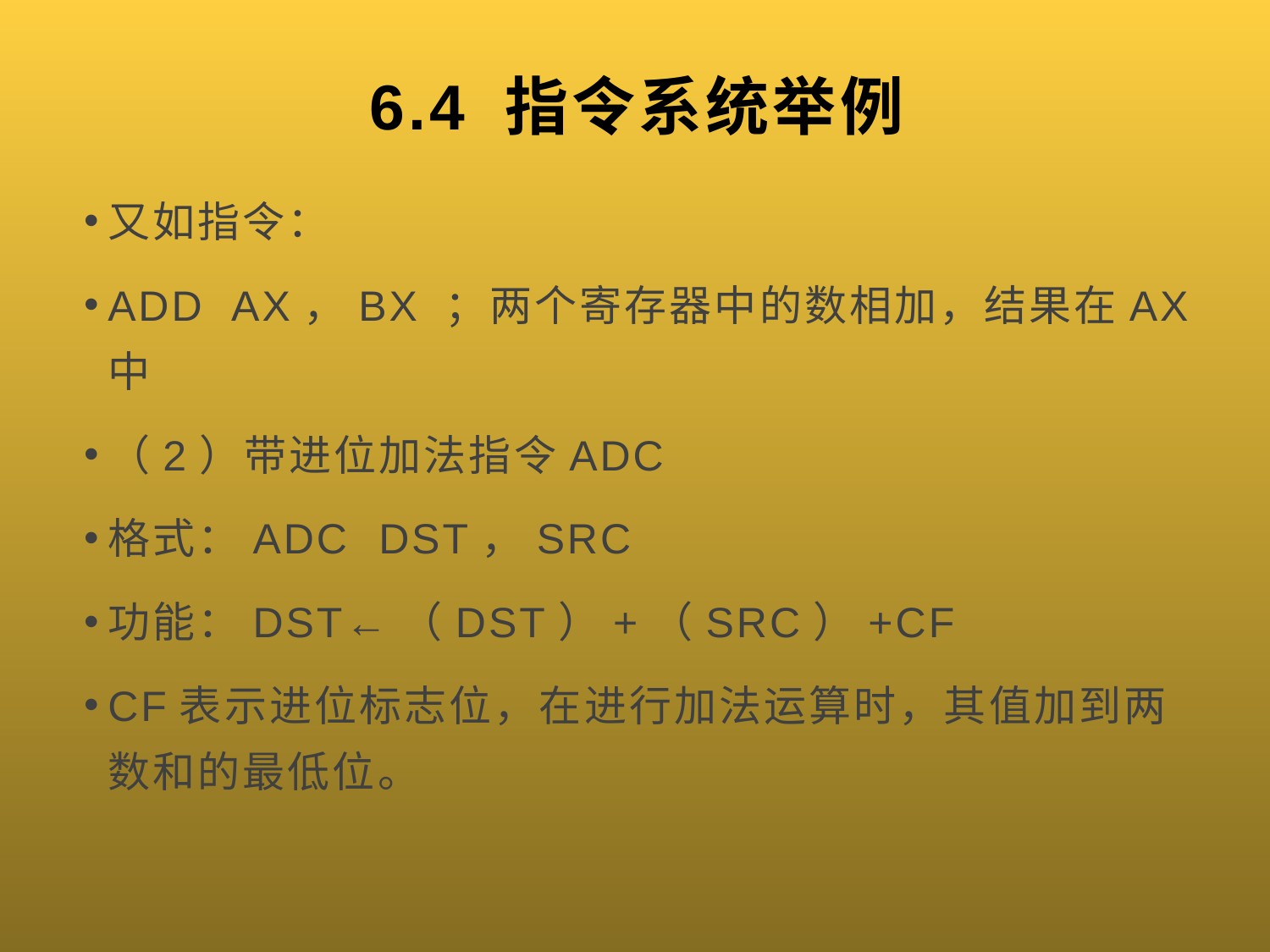

# 6.4 指令系统举例
又如指令：
ADD  AX，BX ；两个寄存器中的数相加，结果在AX中
（2）带进位加法指令ADC
格式：ADC  DST，SRC
功能：DST←（DST）+（SRC）+CF
CF表示进位标志位，在进行加法运算时，其值加到两数和的最低位。